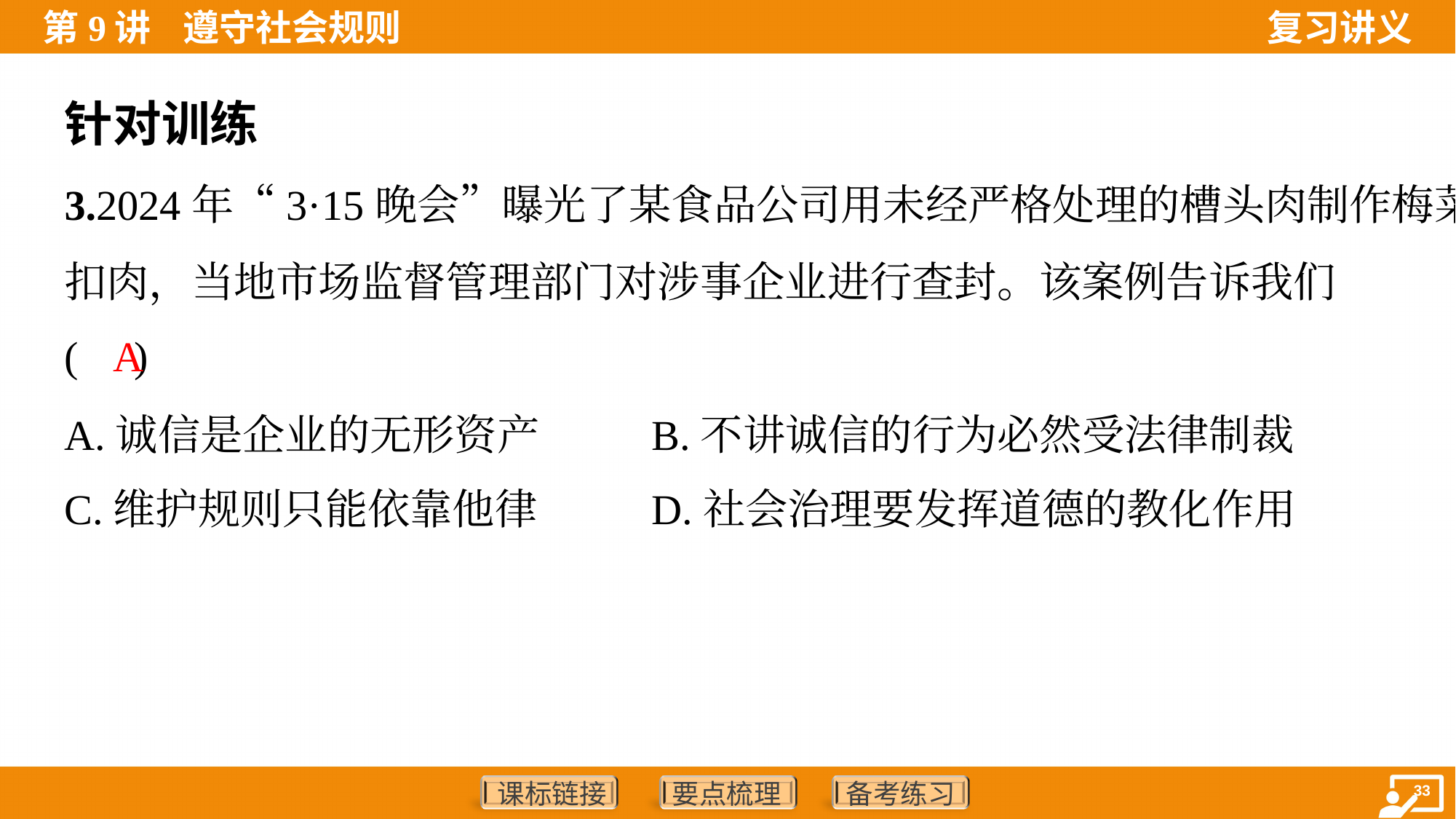

针对训练
3.2024年“3·15晚会”曝光了某食品公司用未经严格处理的槽头肉制作梅菜
扣肉，当地市场监督管理部门对涉事企业进行查封。该案例告诉我们
(     )
A
A.诚信是企业的无形资产	B.不讲诚信的行为必然受法律制裁
C.维护规则只能依靠他律	D.社会治理要发挥道德的教化作用